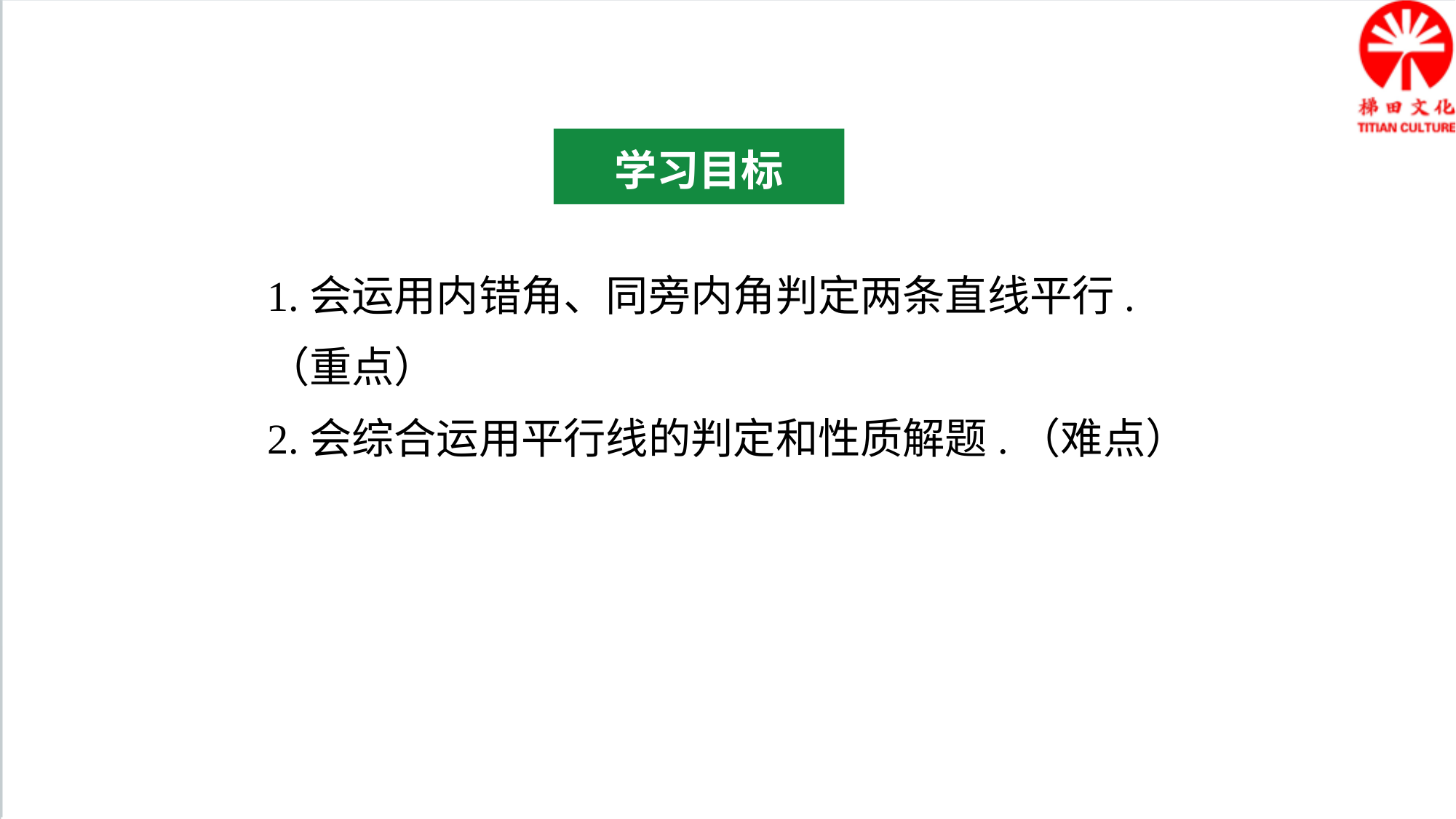

学习目标
1.会运用内错角、同旁内角判定两条直线平行.
（重点）
2.会综合运用平行线的判定和性质解题.（难点）